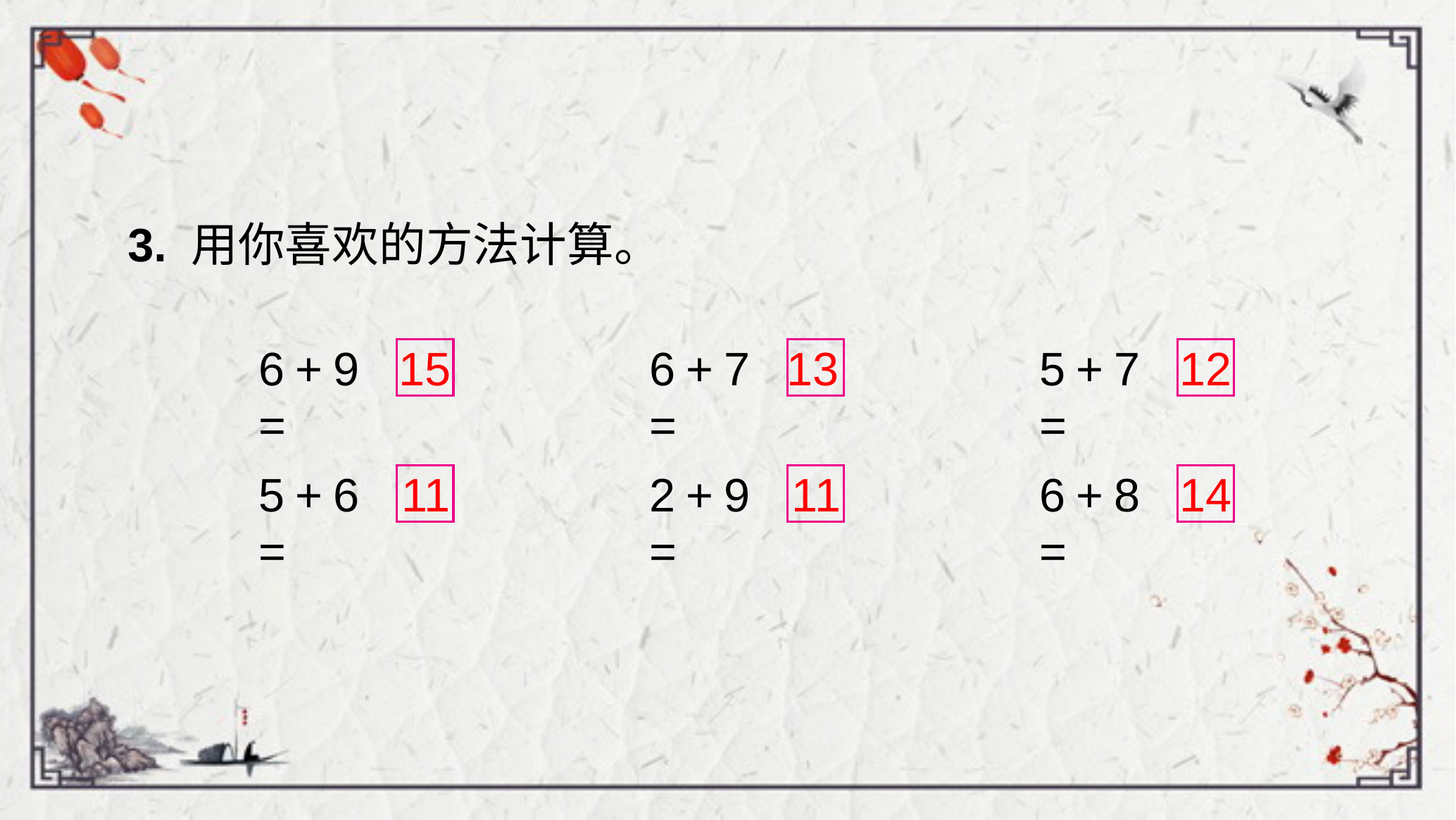

3. 用你喜欢的方法计算。
6 + 9 =

15
6 + 7 =

13
5 + 7 =

12
5 + 6 =

11
2 + 9 =

11
6 + 8 =

14